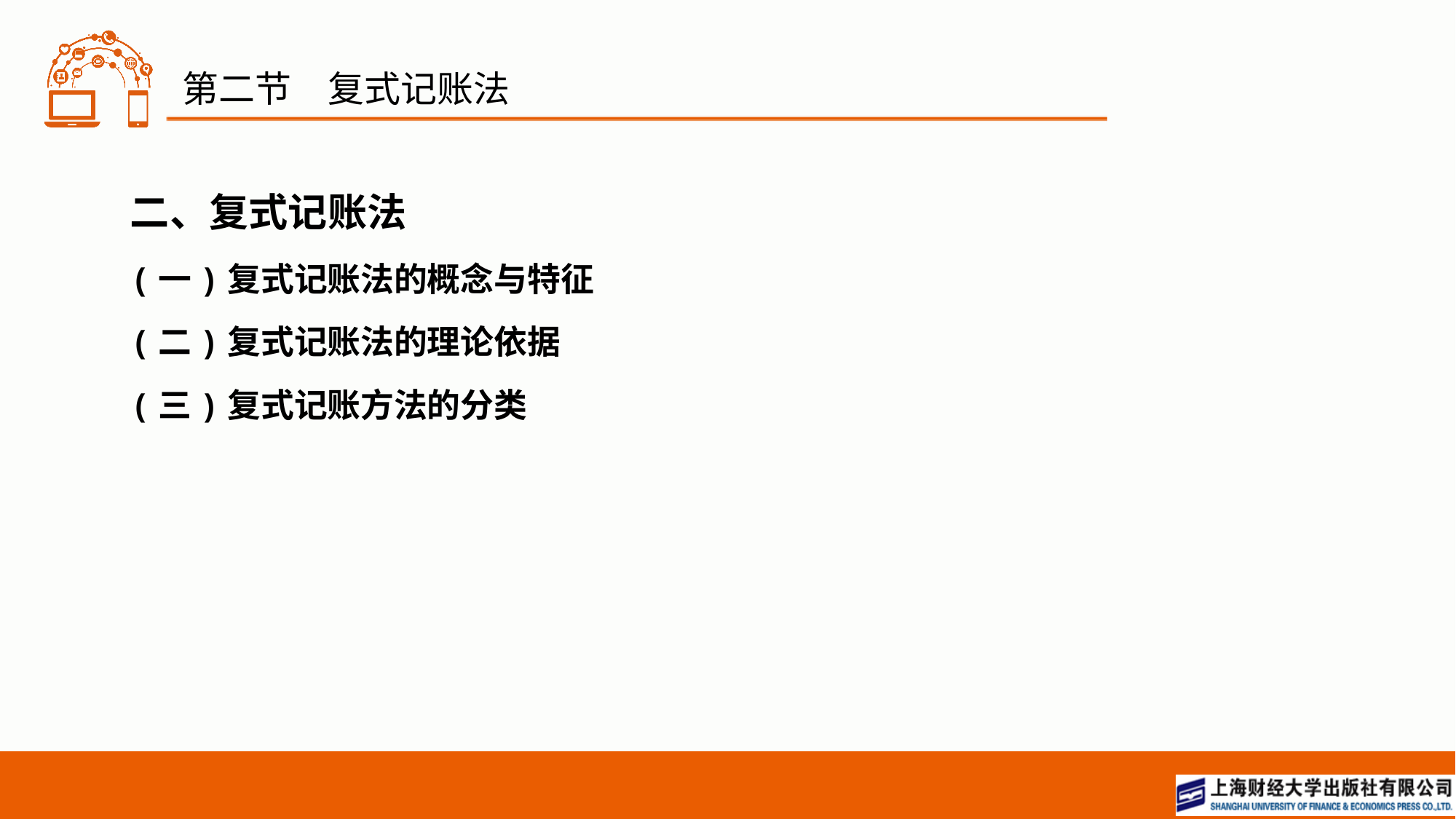

# 第二节　复式记账法
二、复式记账法
(一)复式记账法的概念与特征
(二)复式记账法的理论依据
(三)复式记账方法的分类